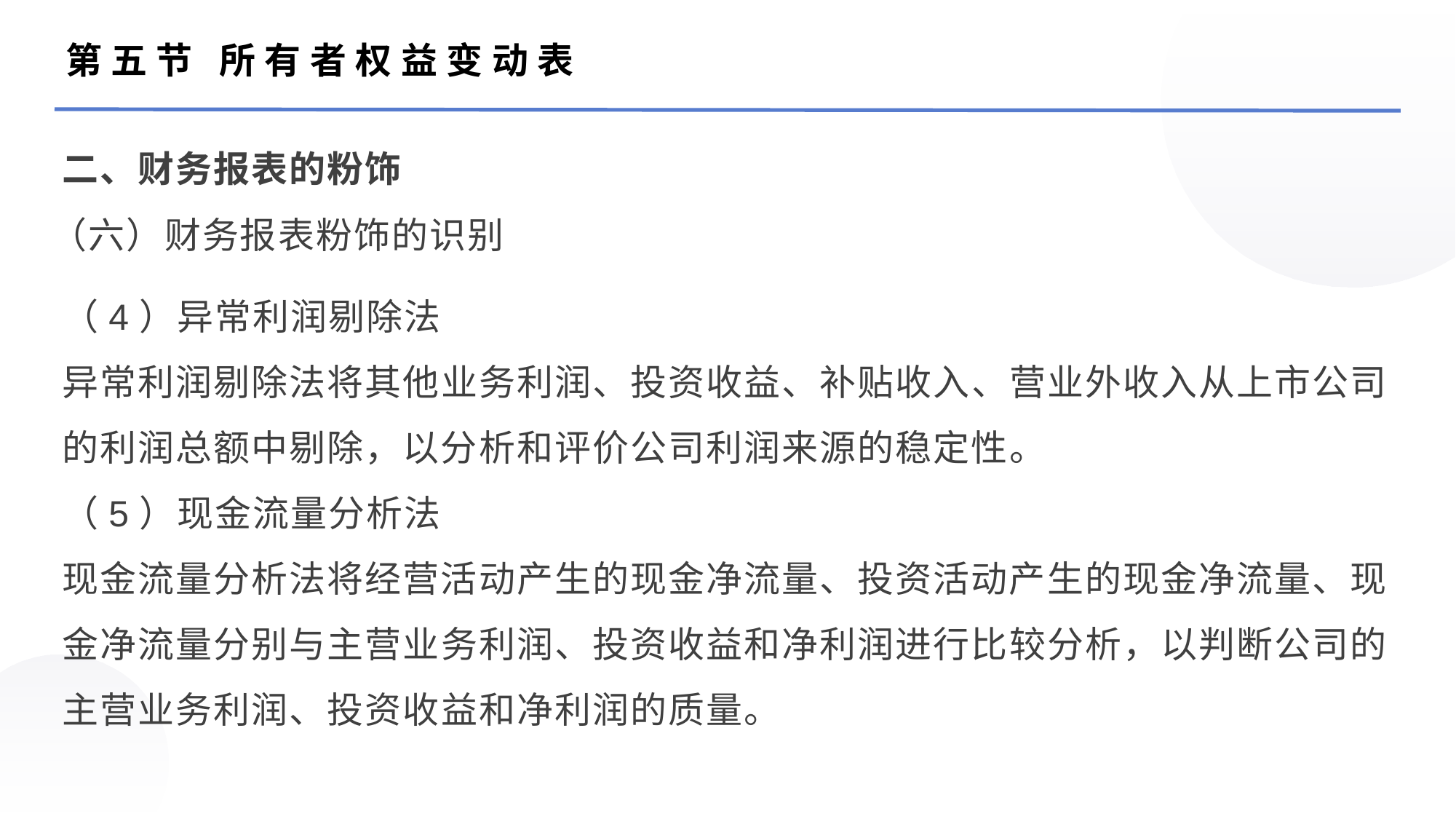

第五节 所有者权益变动表
二、财务报表的粉饰
（六）财务报表粉饰的识别

（4）异常利润剔除法
异常利润剔除法将其他业务利润、投资收益、补贴收入、营业外收入从上市公司的利润总额中剔除，以分析和评价公司利润来源的稳定性。
（5）现金流量分析法
现金流量分析法将经营活动产生的现金净流量、投资活动产生的现金净流量、现金净流量分别与主营业务利润、投资收益和净利润进行比较分析，以判断公司的主营业务利润、投资收益和净利润的质量。

48